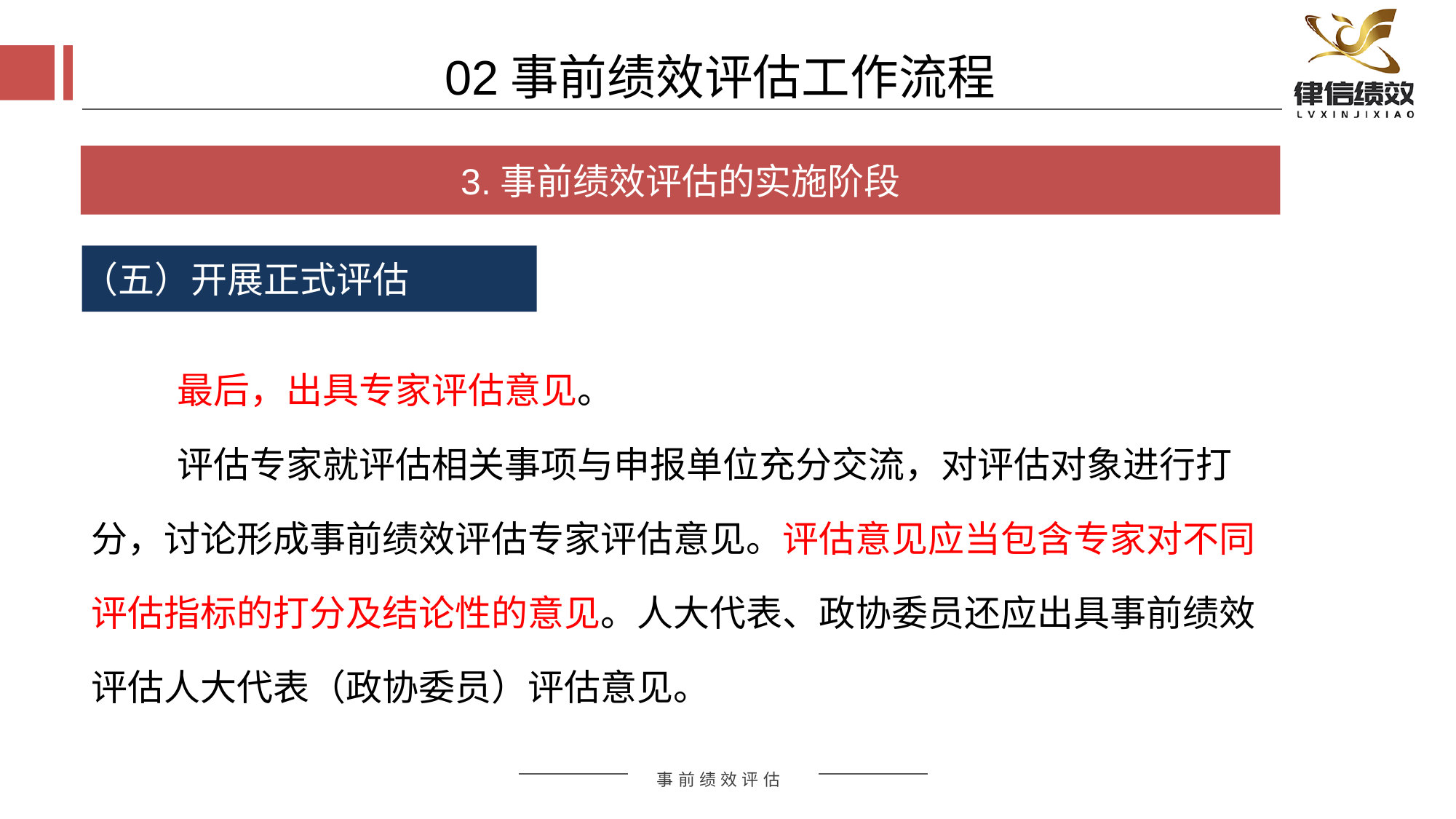

02事前绩效评估工作流程
3.事前绩效评估的实施阶段
（五）开展正式评估
最后，出具专家评估意见。
评估专家就评估相关事项与申报单位充分交流，对评估对象进行打分，讨论形成事前绩效评估专家评估意见。评估意见应当包含专家对不同评估指标的打分及结论性的意见。人大代表、政协委员还应出具事前绩效评估人大代表（政协委员）评估意见。
评估方式
评估方式